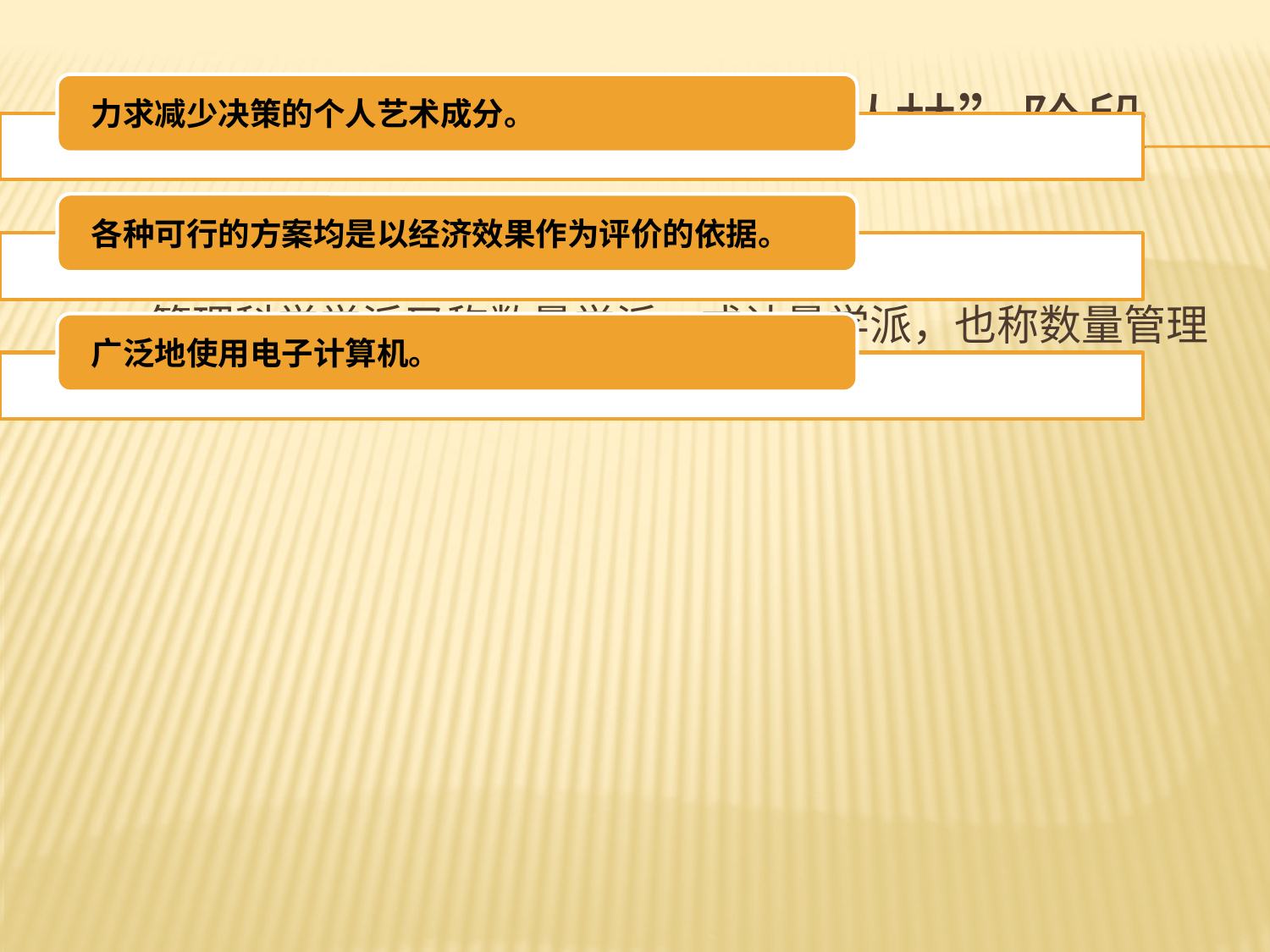

# 第三节 现代管理——“管理丛林”阶段
一、管理科学学派
管理科学学派又称数量学派，或计量学派，也称数量管理科学学派，是现代管理理论中的一个主要学派。

力求减少决策的个人艺术成分。

各种可行的方案均是以经济效果作为评价的依据。

广泛地使用电子计算机。